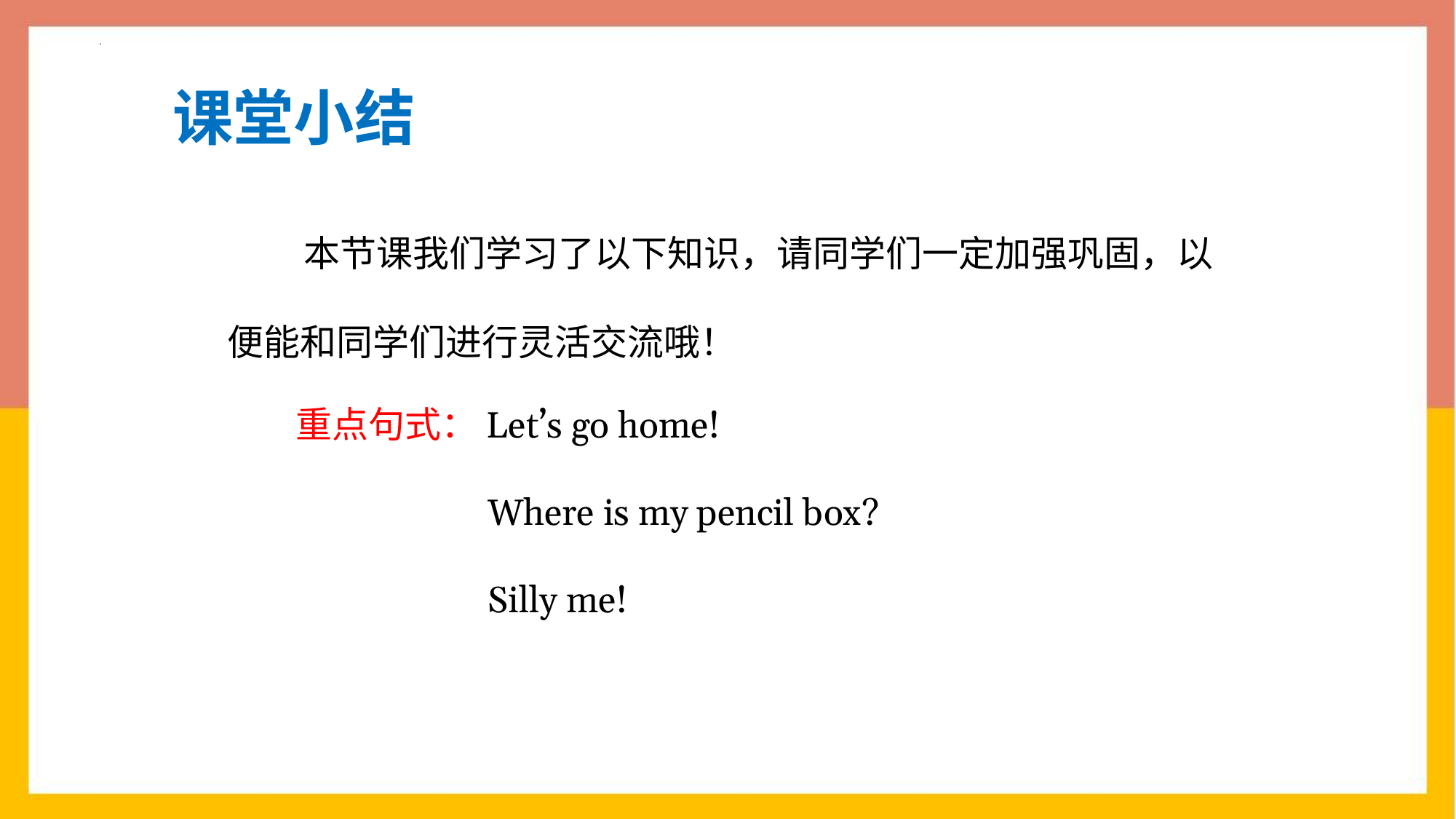

课堂小结
       本节课我们学习了以下知识，请同学们一定加强巩固，以便能和同学们进行灵活交流哦！
重点句式：Let’s go home!
                      Where is my pencil box?
                      Silly me!